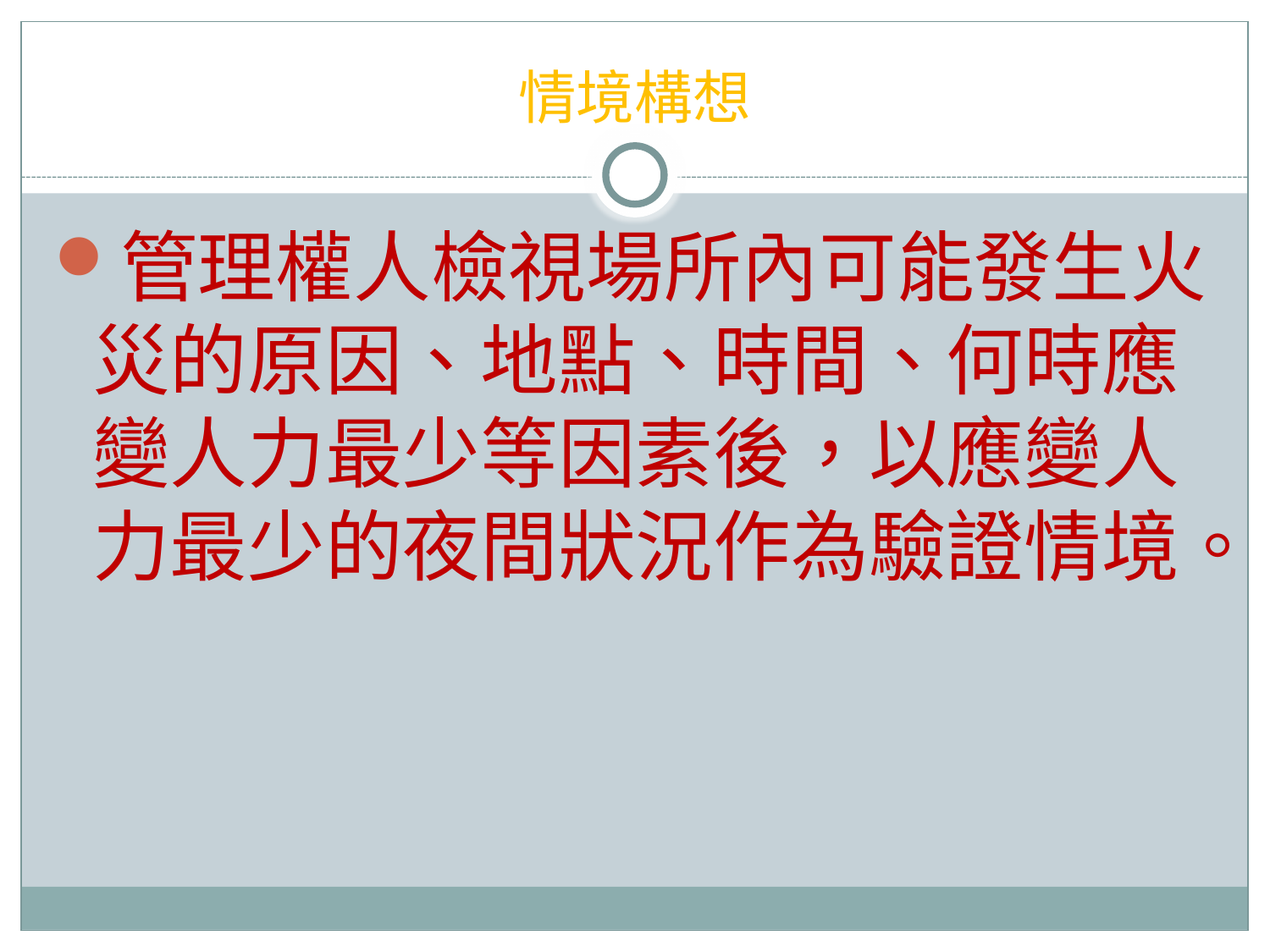

# 情境構想
管理權人檢視場所內可能發生火災的原因、地點、時間、何時應變人力最少等因素後，以應變人力最少的夜間狀況作為驗證情境。